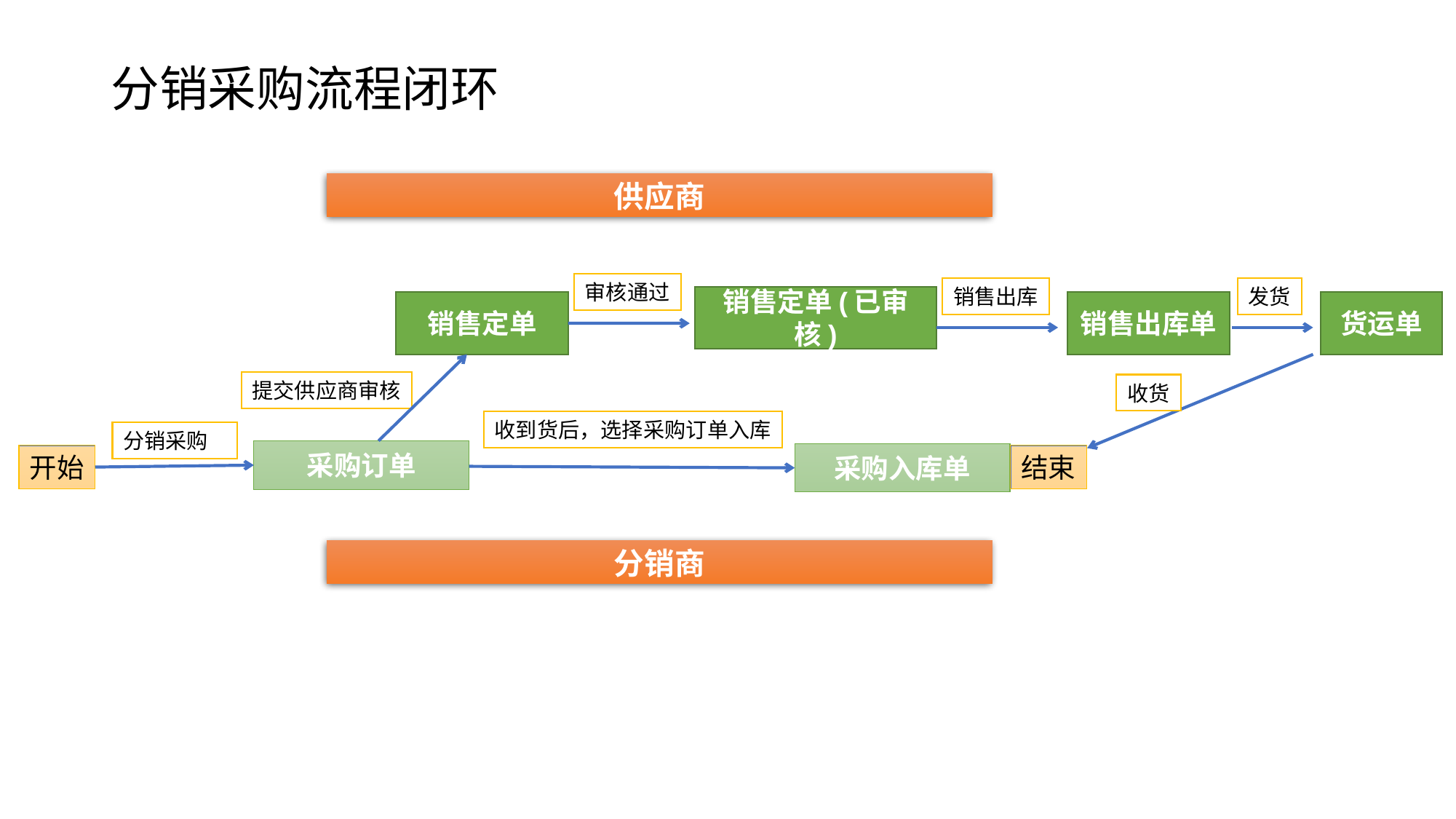

# 分销采购流程闭环
供应商
审核通过
销售出库
发货
销售定单(已审核)
销售定单
销售出库单
货运单
提交供应商审核
收货
收到货后，选择采购订单入库
分销采购
采购订单
采购入库单
开始
结束
分销商